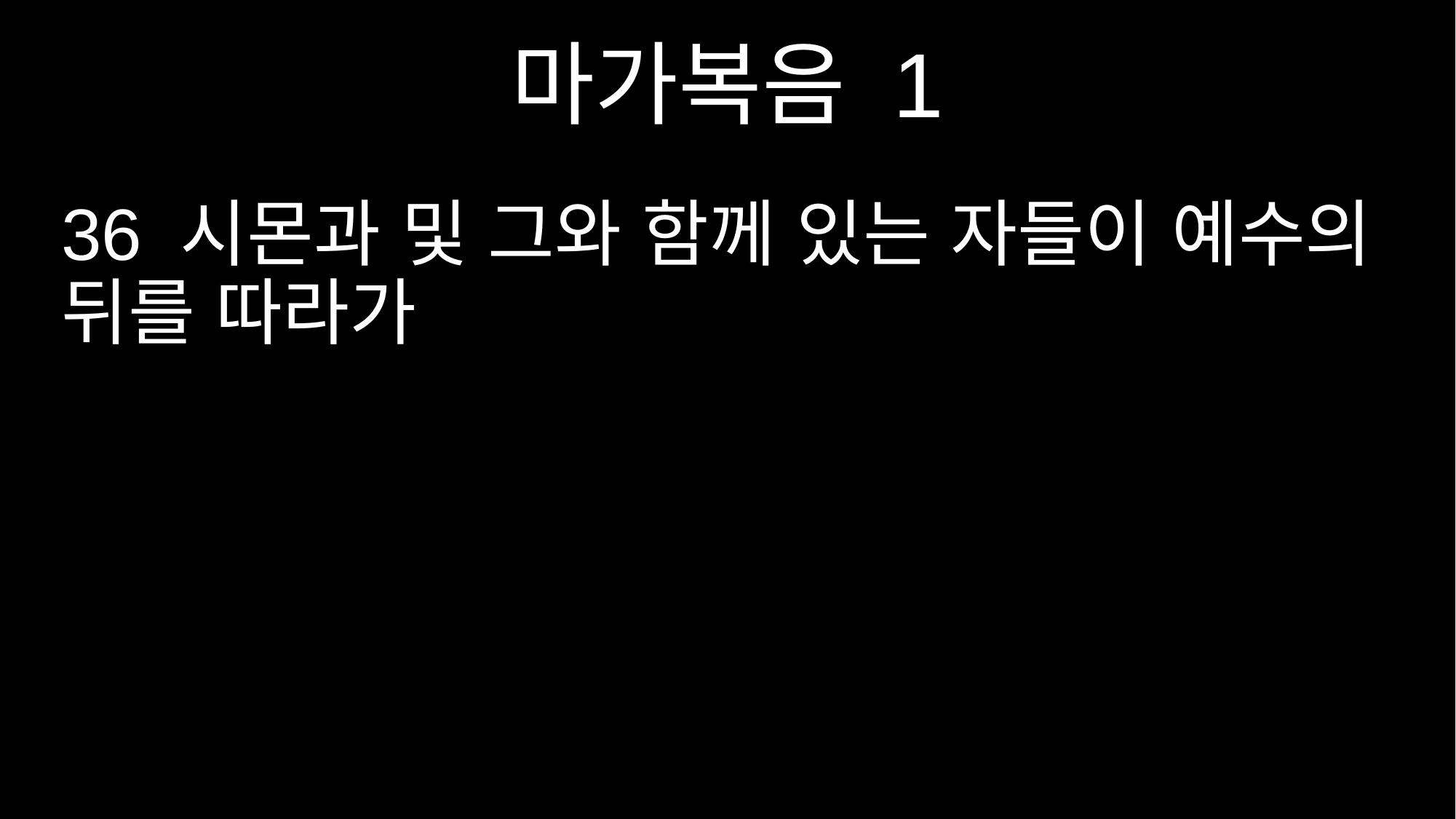

마가복음 1
36 시몬과 및 그와 함께 있는 자들이 예수의 뒤를 따라가